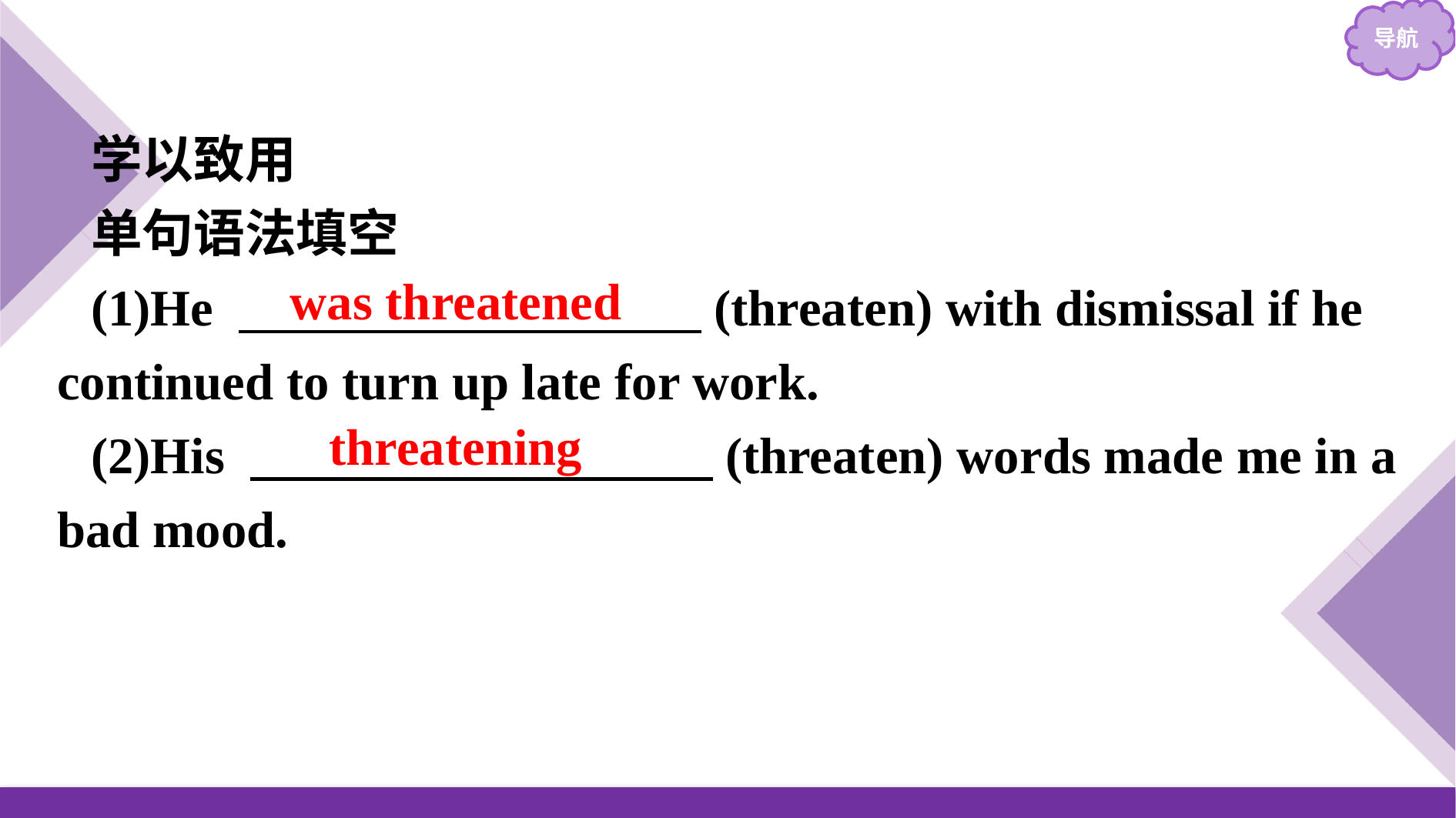

学以致用
单句语法填空
(1)He 　　　　　　　　　(threaten) with dismissal if he continued to turn up late for work.
(2)His 　　　　　　　　　(threaten) words made me in a bad mood.
was threatened
threatening